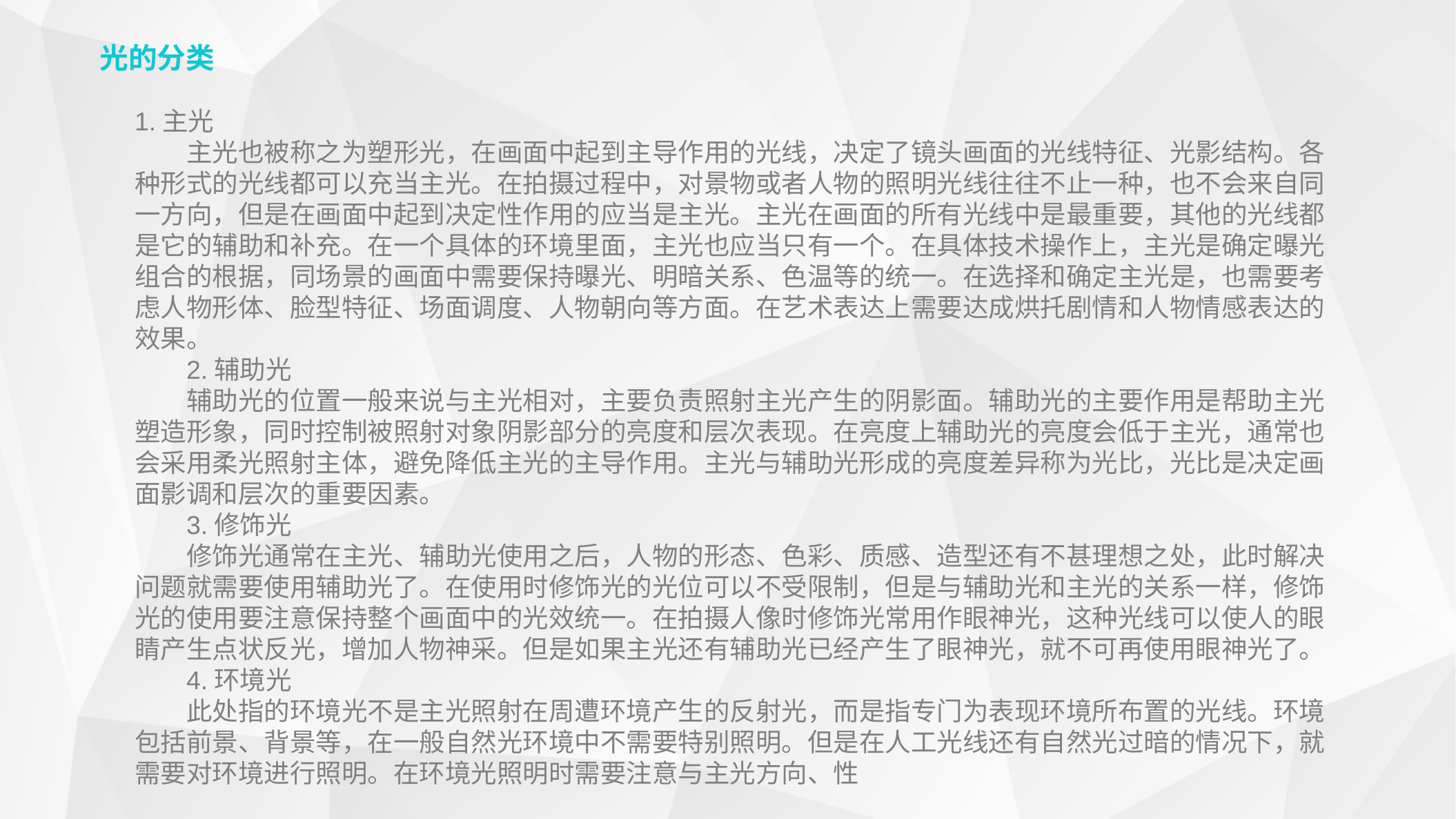

光的分类

1.主光
主光也被称之为塑形光，在画面中起到主导作用的光线，决定了镜头画面的光线特征、光影结构。各种形式的光线都可以充当主光。在拍摄过程中，对景物或者人物的照明光线往往不止一种，也不会来自同一方向，但是在画面中起到决定性作用的应当是主光。主光在画面的所有光线中是最重要，其他的光线都是它的辅助和补充。在一个具体的环境里面，主光也应当只有一个。在具体技术操作上，主光是确定曝光组合的根据，同场景的画面中需要保持曝光、明暗关系、色温等的统一。在选择和确定主光是，也需要考虑人物形体、脸型特征、场面调度、人物朝向等方面。在艺术表达上需要达成烘托剧情和人物情感表达的效果。
2.辅助光
辅助光的位置一般来说与主光相对，主要负责照射主光产生的阴影面。辅助光的主要作用是帮助主光塑造形象，同时控制被照射对象阴影部分的亮度和层次表现。在亮度上辅助光的亮度会低于主光，通常也会采用柔光照射主体，避免降低主光的主导作用。主光与辅助光形成的亮度差异称为光比，光比是决定画面影调和层次的重要因素。
3.修饰光
修饰光通常在主光、辅助光使用之后，人物的形态、色彩、质感、造型还有不甚理想之处，此时解决问题就需要使用辅助光了。在使用时修饰光的光位可以不受限制，但是与辅助光和主光的关系一样，修饰光的使用要注意保持整个画面中的光效统一。在拍摄人像时修饰光常用作眼神光，这种光线可以使人的眼睛产生点状反光，增加人物神采。但是如果主光还有辅助光已经产生了眼神光，就不可再使用眼神光了。
4.环境光
此处指的环境光不是主光照射在周遭环境产生的反射光，而是指专门为表现环境所布置的光线。环境包括前景、背景等，在一般自然光环境中不需要特别照明。但是在人工光线还有自然光过暗的情况下，就需要对环境进行照明。在环境光照明时需要注意与主光方向、性